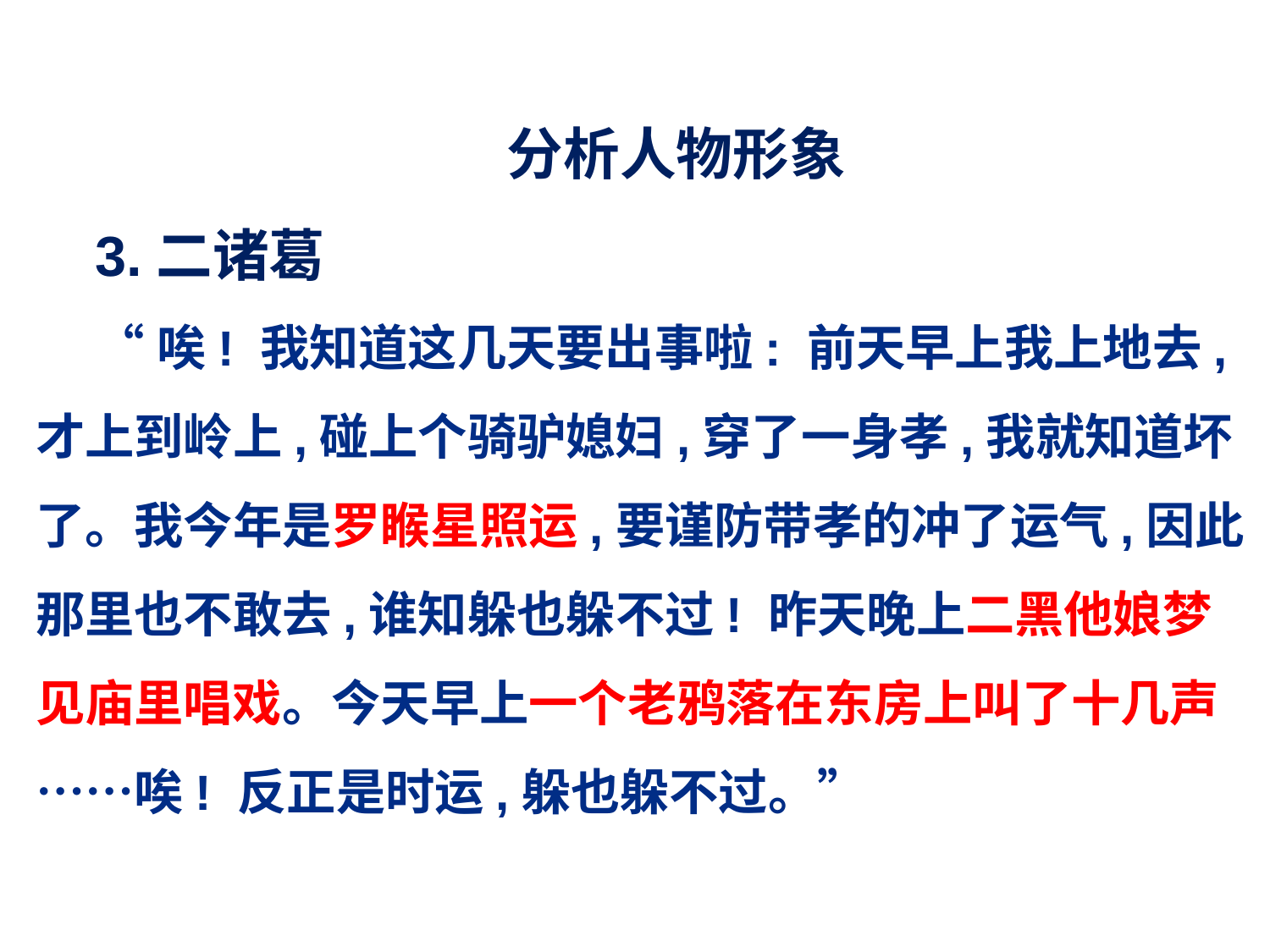

分析人物形象
3.二诸葛
“唉! 我知道这几天要出事啦: 前天早上我上地去,才上到岭上,碰上个骑驴媳妇,穿了一身孝,我就知道坏了。我今年是罗睺星照运,要谨防带孝的冲了运气,因此那里也不敢去,谁知躲也躲不过! 昨天晚上二黑他娘梦见庙里唱戏。今天早上一个老鸦落在东房上叫了十几声……唉! 反正是时运,躲也躲不过。”